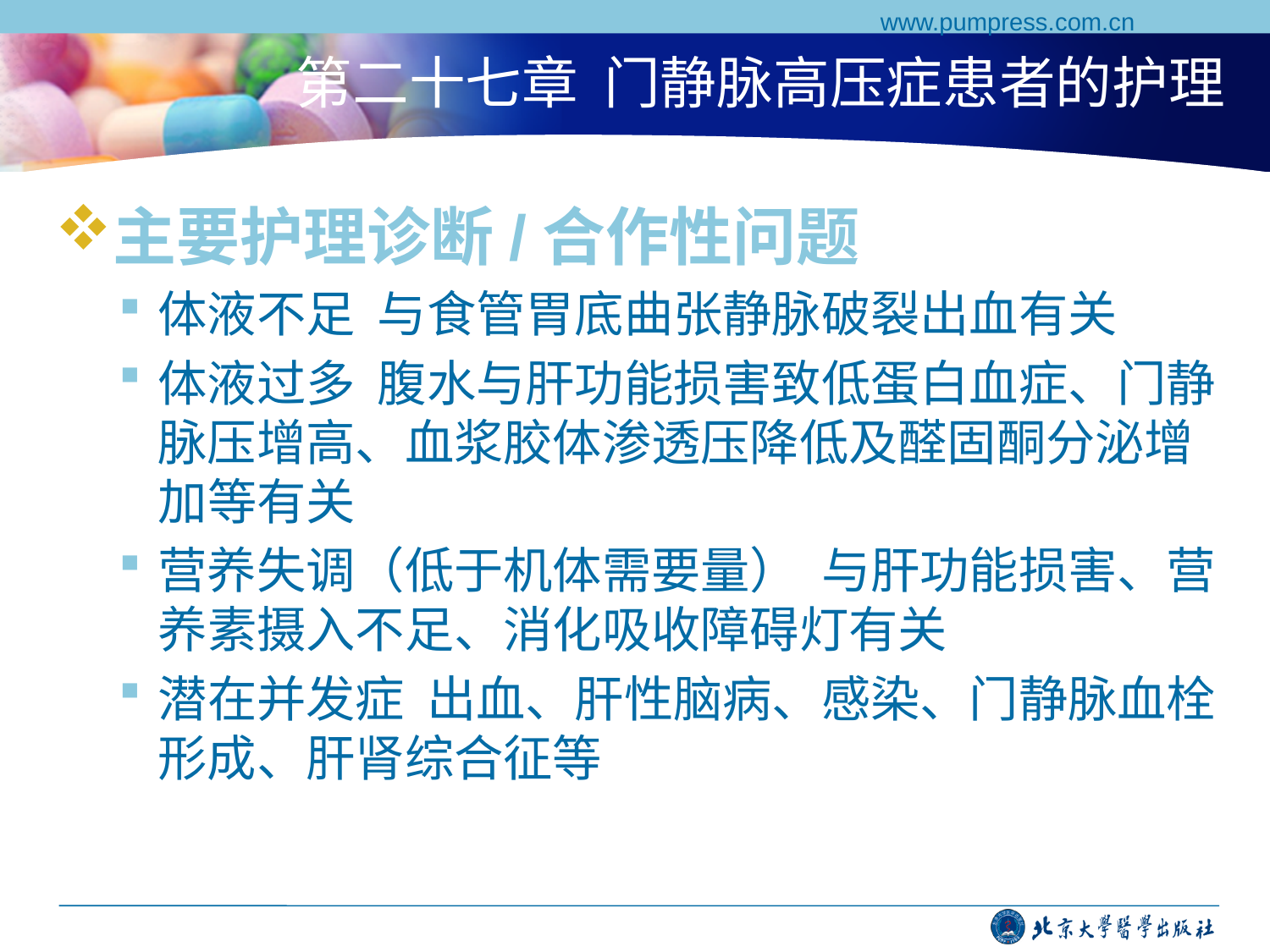

www.pumpress.com.cn
# 第二十七章  门静脉高压症患者的护理
主要护理诊断/合作性问题
体液不足  与食管胃底曲张静脉破裂出血有关
体液过多  腹水与肝功能损害致低蛋白血症、门静脉压增高、血浆胶体渗透压降低及醛固酮分泌增加等有关
营养失调（低于机体需要量）  与肝功能损害、营养素摄入不足、消化吸收障碍灯有关
潜在并发症  出血、肝性脑病、感染、门静脉血栓形成、肝肾综合征等